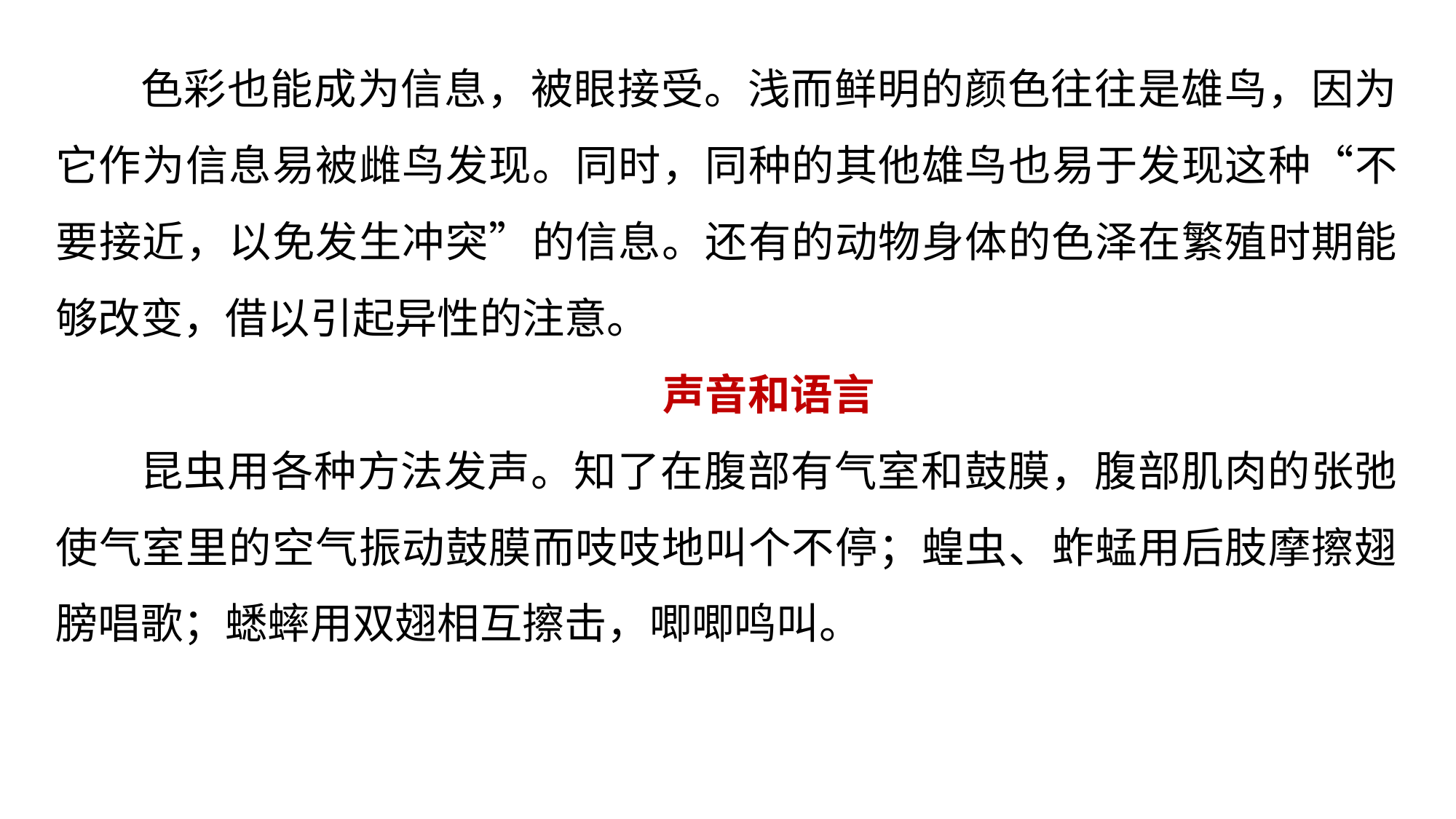

色彩也能成为信息，被眼接受。浅而鲜明的颜色往往是雄鸟，因为它作为信息易被雌鸟发现。同时，同种的其他雄鸟也易于发现这种“不要接近，以免发生冲突”的信息。还有的动物身体的色泽在繁殖时期能够改变，借以引起异性的注意。
声音和语言
昆虫用各种方法发声。知了在腹部有气室和鼓膜，腹部肌肉的张弛使气室里的空气振动鼓膜而吱吱地叫个不停；蝗虫、蚱蜢用后肢摩擦翅膀唱歌；蟋蟀用双翅相互擦击，唧唧鸣叫。